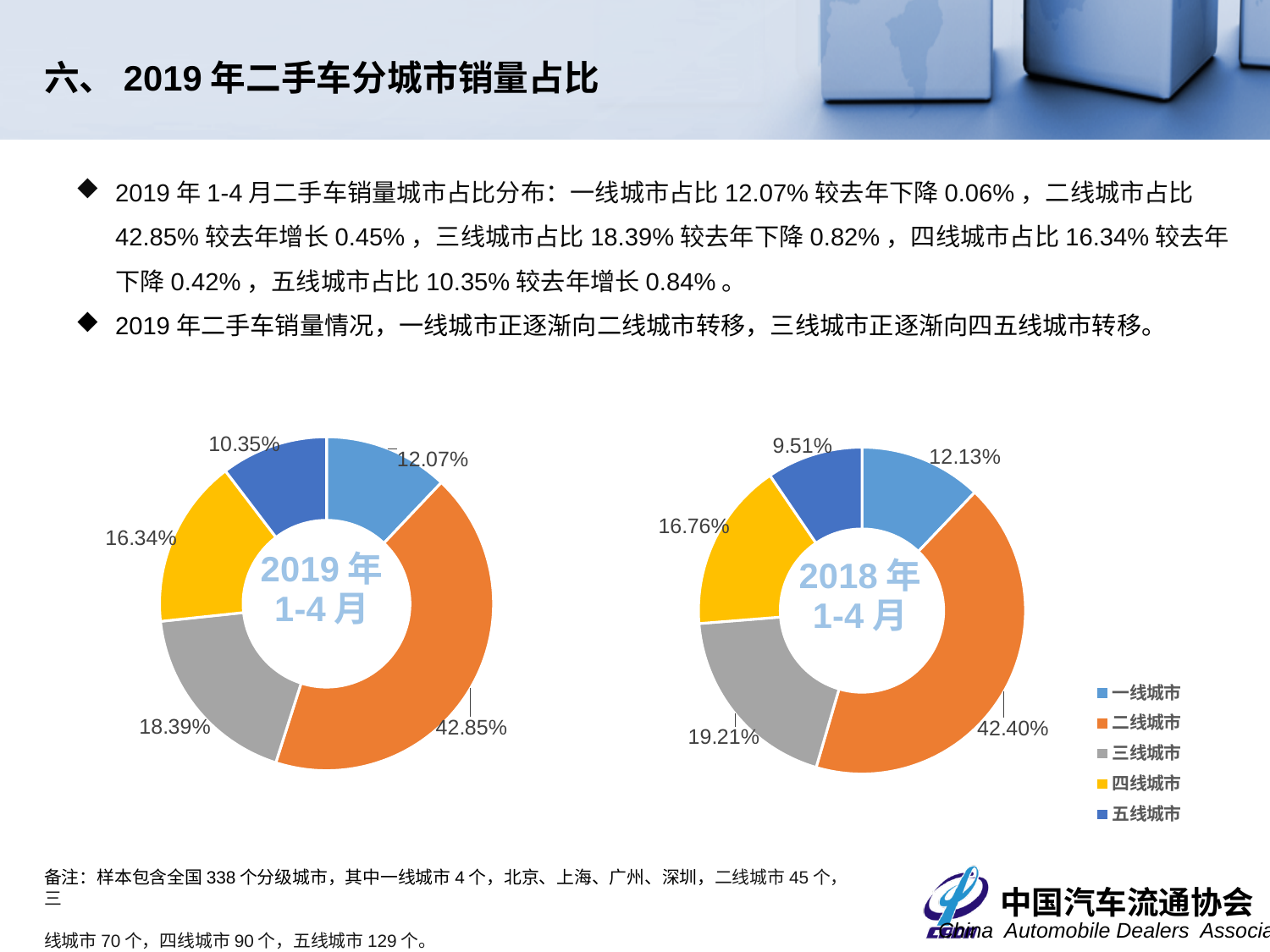

六、2019年二手车分城市销量占比
2019年1-4月二手车销量城市占比分布：一线城市占比12.07%较去年下降0.06%，二线城市占比42.85%较去年增长0.45%，三线城市占比18.39%较去年下降0.82%，四线城市占比16.34%较去年下降0.42%，五线城市占比10.35%较去年增长0.84%。
2019年二手车销量情况，一线城市正逐渐向二线城市转移，三线城市正逐渐向四五线城市转移。

### Chart: 2019年
1-4月

| Category | 2019年1-4月 |
|---|---|
| 一线城市 | 0.12068186057579366 |
| 二线城市 | 0.42848808552436246 |
| 三线城市 | 0.1839039557949412 |
| 四线城市 | 0.1633933686490241 |
| 五线城市 | 0.1035327294558786 |

### Chart: 2018年
1-4月

| Category | 2018年1-4月 |
|---|---|
| 一线城市 | 0.12125118988968164 |
| 二线城市 | 0.4239864479563067 |
| 三线城市 | 0.19209216736761536 |
| 四线城市 | 0.16756551093661906 |
| 五线城市 | 0.09510468384977723 |
备注：样本包含全国338个分级城市，其中一线城市4个，北京、上海、广州、深圳，二线城市45个，三

线城市70个，四线城市90个，五线城市129个。